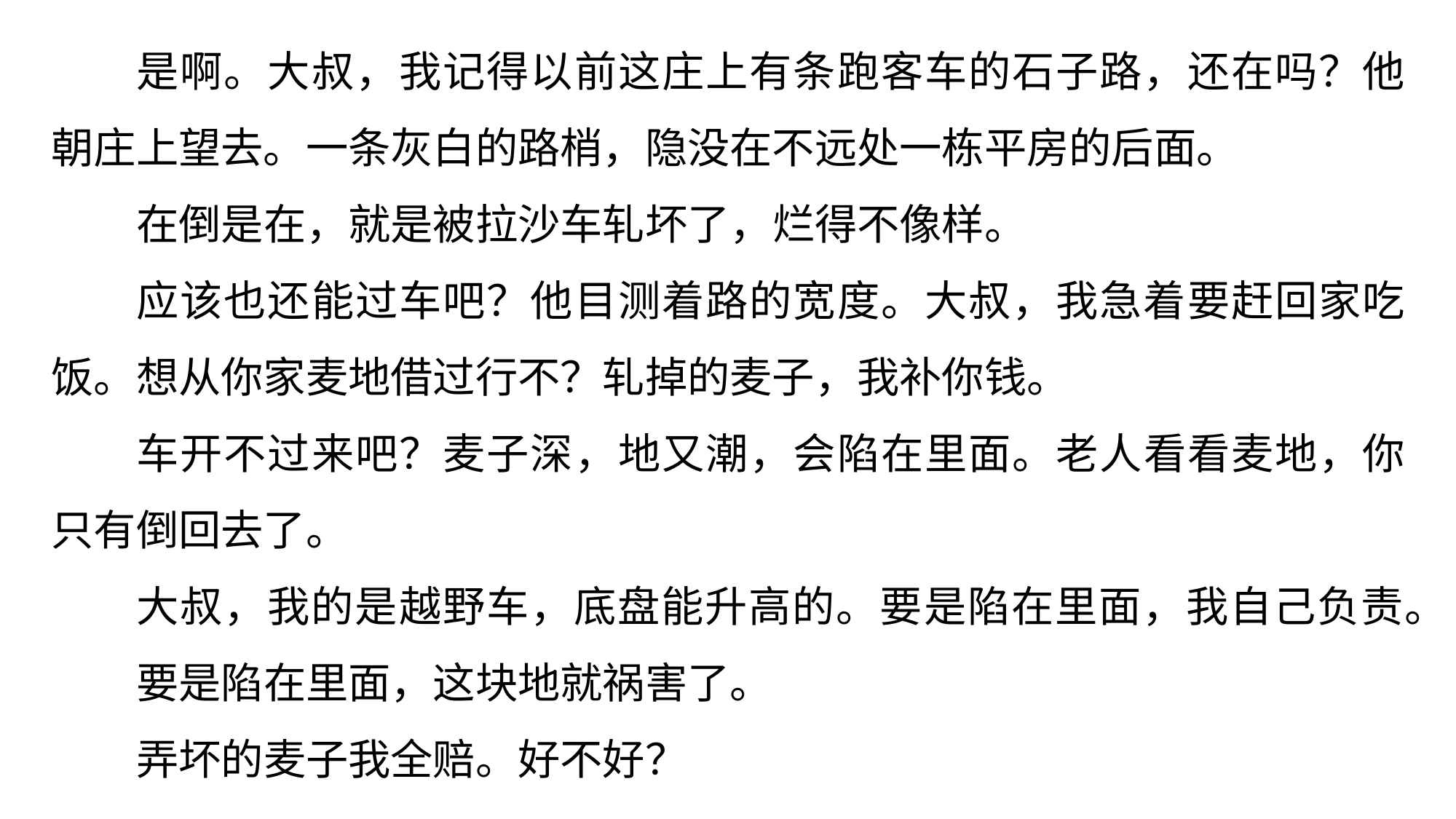

是啊。大叔，我记得以前这庄上有条跑客车的石子路，还在吗？他朝庄上望去。一条灰白的路梢，隐没在不远处一栋平房的后面。
在倒是在，就是被拉沙车轧坏了，烂得不像样。
应该也还能过车吧？他目测着路的宽度。大叔，我急着要赶回家吃饭。想从你家麦地借过行不？轧掉的麦子，我补你钱。
车开不过来吧？麦子深，地又潮，会陷在里面。老人看看麦地，你只有倒回去了。
大叔，我的是越野车，底盘能升高的。要是陷在里面，我自己负责。
要是陷在里面，这块地就祸害了。
弄坏的麦子我全赔。好不好？